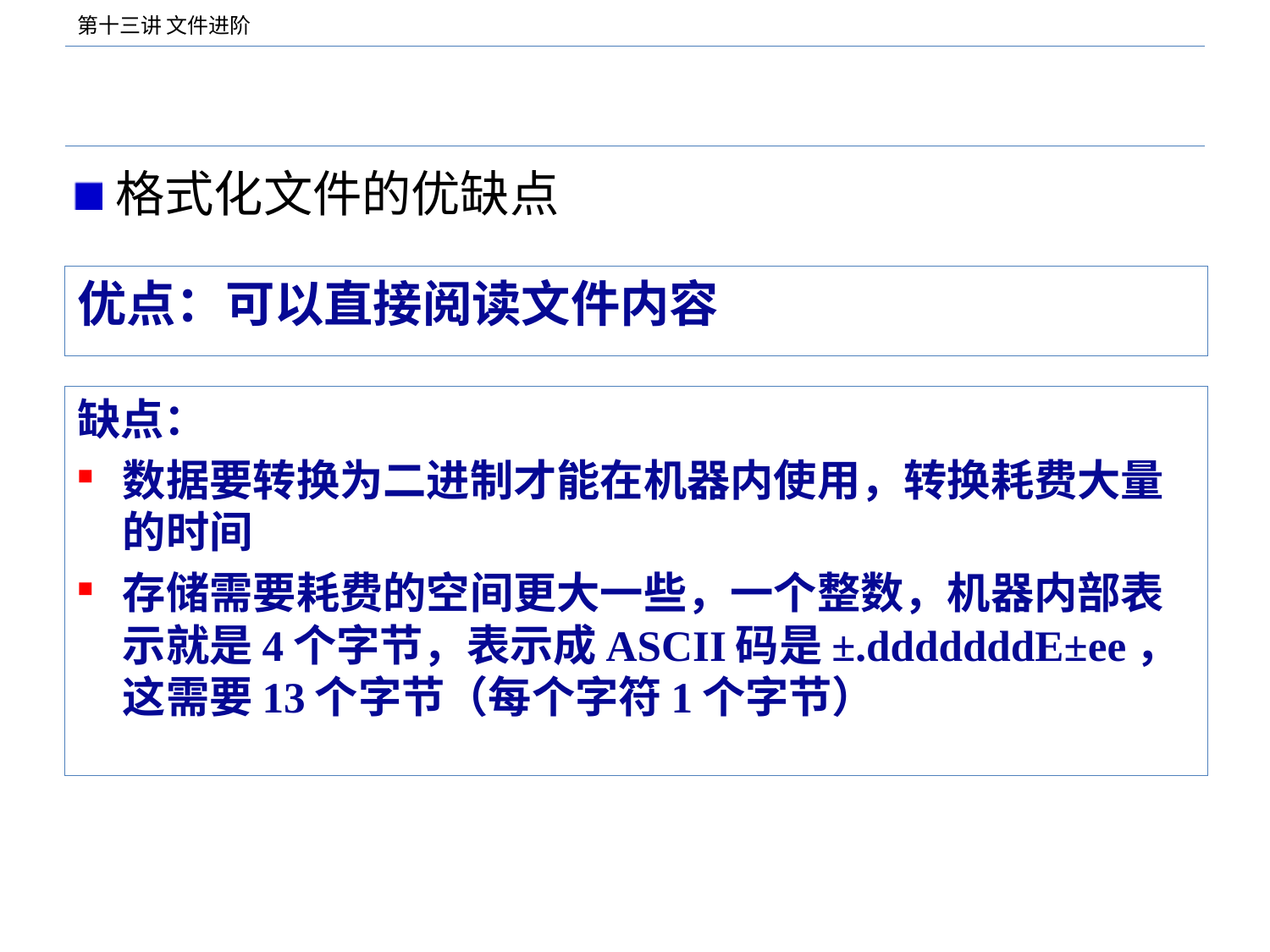

#
格式化文件的优缺点
优点：可以直接阅读文件内容
缺点：
数据要转换为二进制才能在机器内使用，转换耗费大量的时间
存储需要耗费的空间更大一些，一个整数，机器内部表示就是4个字节，表示成ASCII码是±.dddddddE±ee，这需要13个字节（每个字符1个字节）